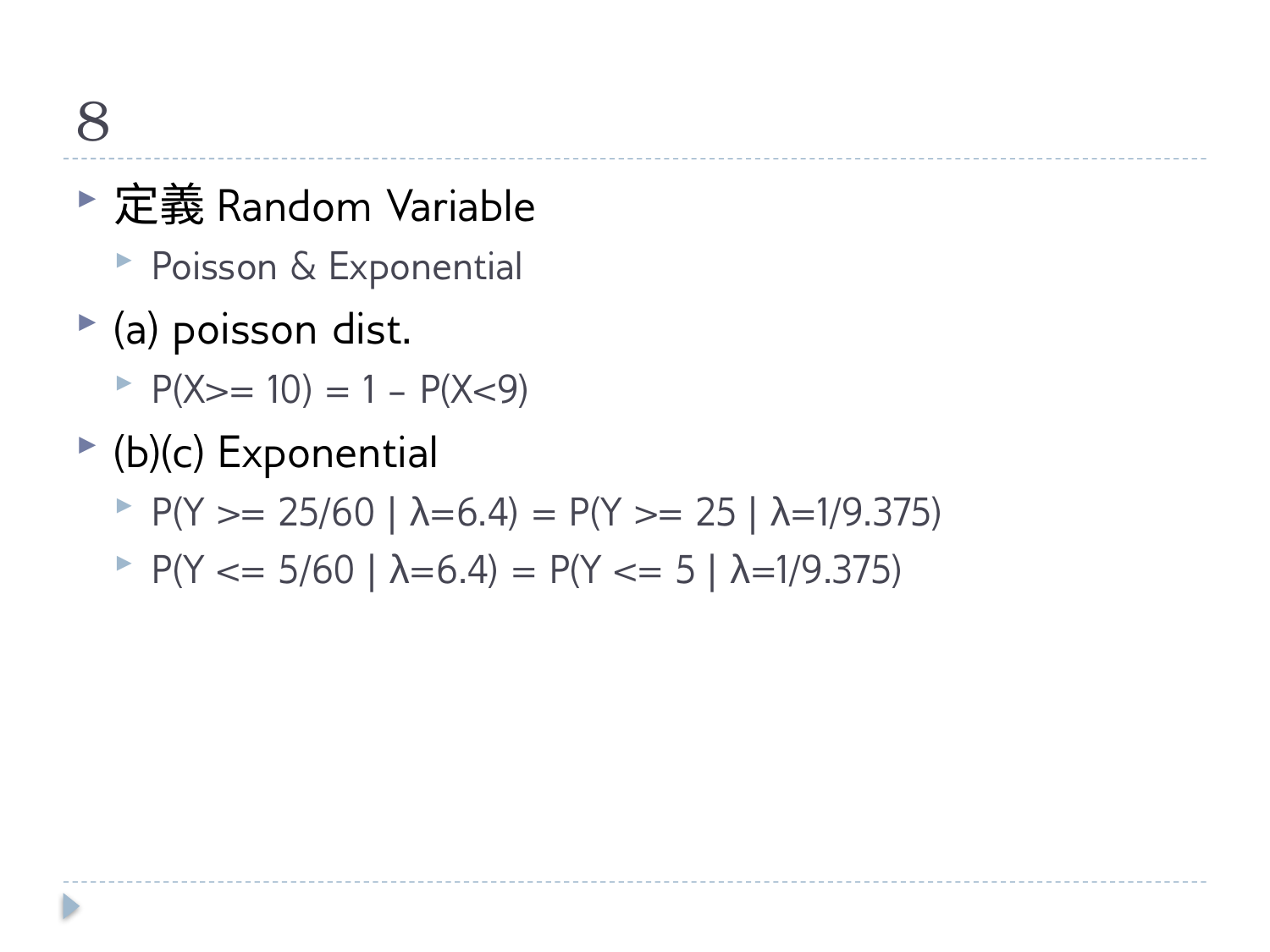

# 8
定義Random Variable
Poisson & Exponential
(a) poisson dist.
P(X>= 10) = 1 – P(X<9)
(b)(c) Exponential
P(Y >= 25/60 | λ=6.4) = P(Y >= 25 | λ=1/9.375)
P(Y <= 5/60 | λ=6.4) = P(Y <= 5 | λ=1/9.375)